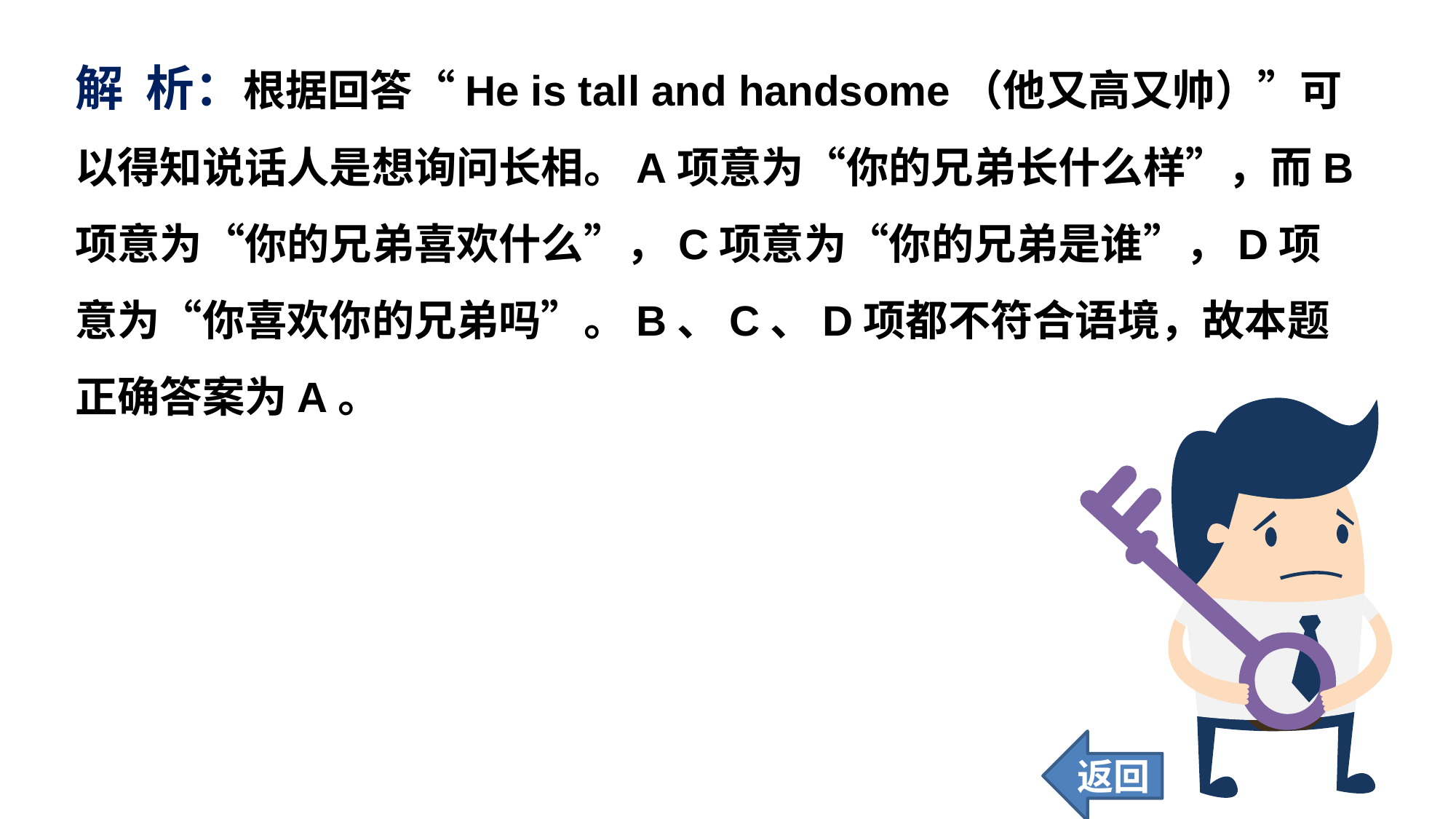

解  析：根据回答“He is tall and handsome（他又高又帅）”可以得知说话人是想询问长相。A项意为“你的兄弟长什么样”，而B项意为“你的兄弟喜欢什么”，C项意为“你的兄弟是谁”，D项意为“你喜欢你的兄弟吗”。B、C、D项都不符合语境，故本题正确答案为A。

返回
16